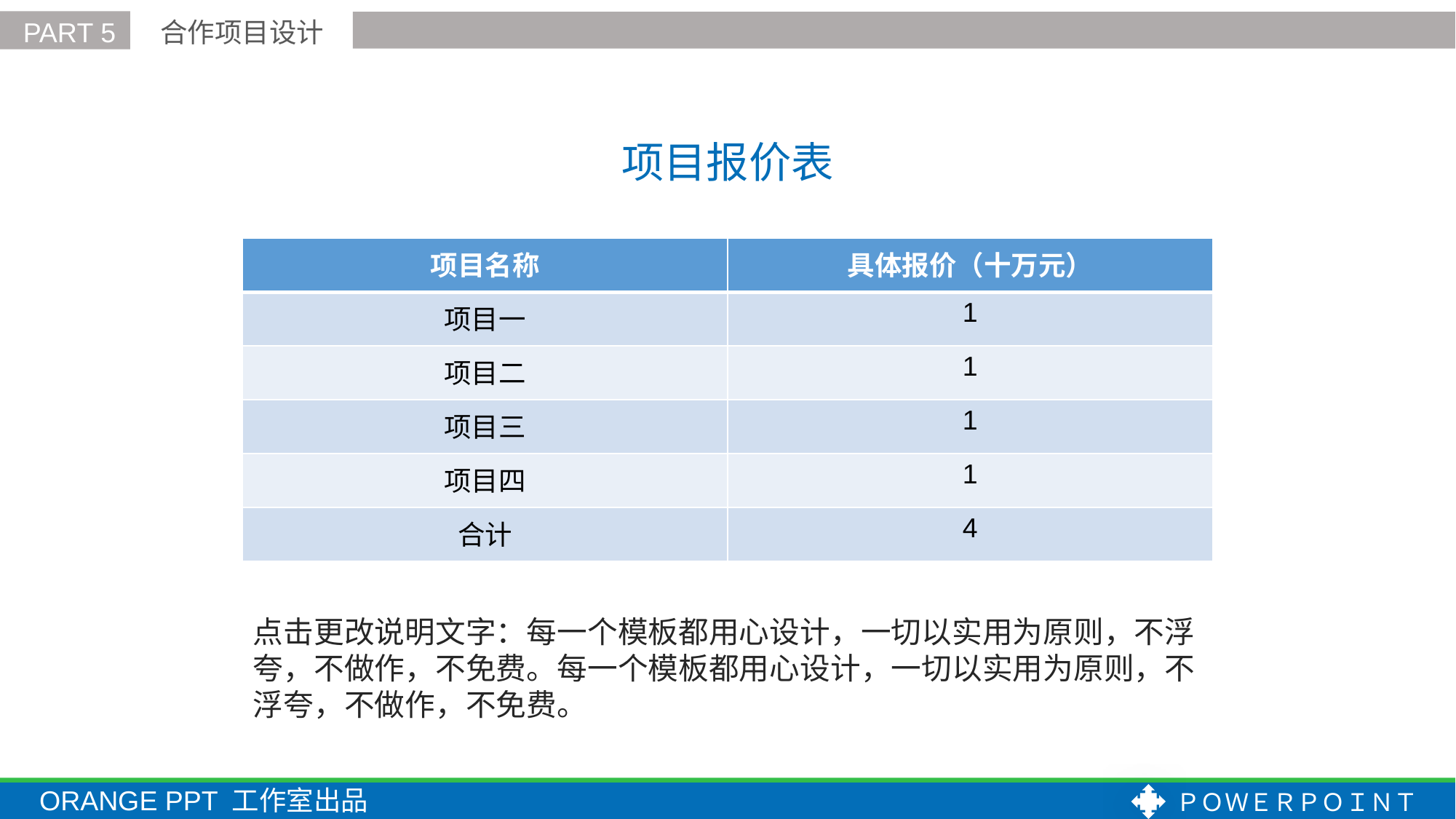

合作项目设计
PART 5
项目报价表
| 项目名称 | 具体报价（十万元） |
| --- | --- |
| 项目一 | 1 |
| 项目二 | 1 |
| 项目三 | 1 |
| 项目四 | 1 |
| 合计 | 4 |
点击更改说明文字：每一个模板都用心设计，一切以实用为原则，不浮夸，不做作，不免费。每一个模板都用心设计，一切以实用为原则，不浮夸，不做作，不免费。